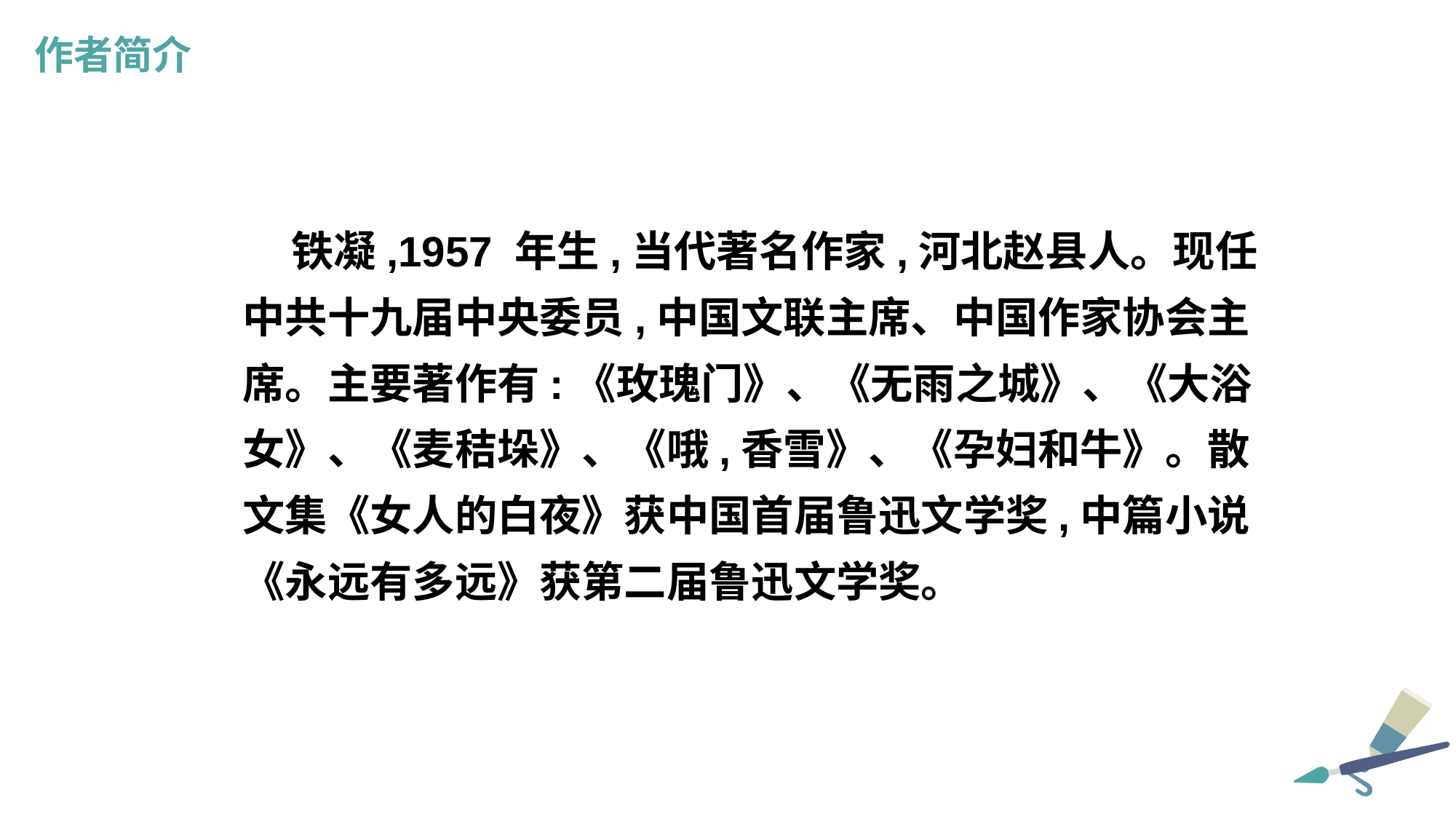

作者简介
    铁凝,1957 年生,当代著名作家,河北赵县人。现任中共十九届中央委员,中国文联主席、中国作家协会主席。主要著作有:《玫瑰门》、《无雨之城》、《大浴女》、《麦秸垛》、《哦,香雪》、《孕妇和牛》。散文集《女人的白夜》获中国首届鲁迅文学奖,中篇小说《永远有多远》获第二届鲁迅文学奖。